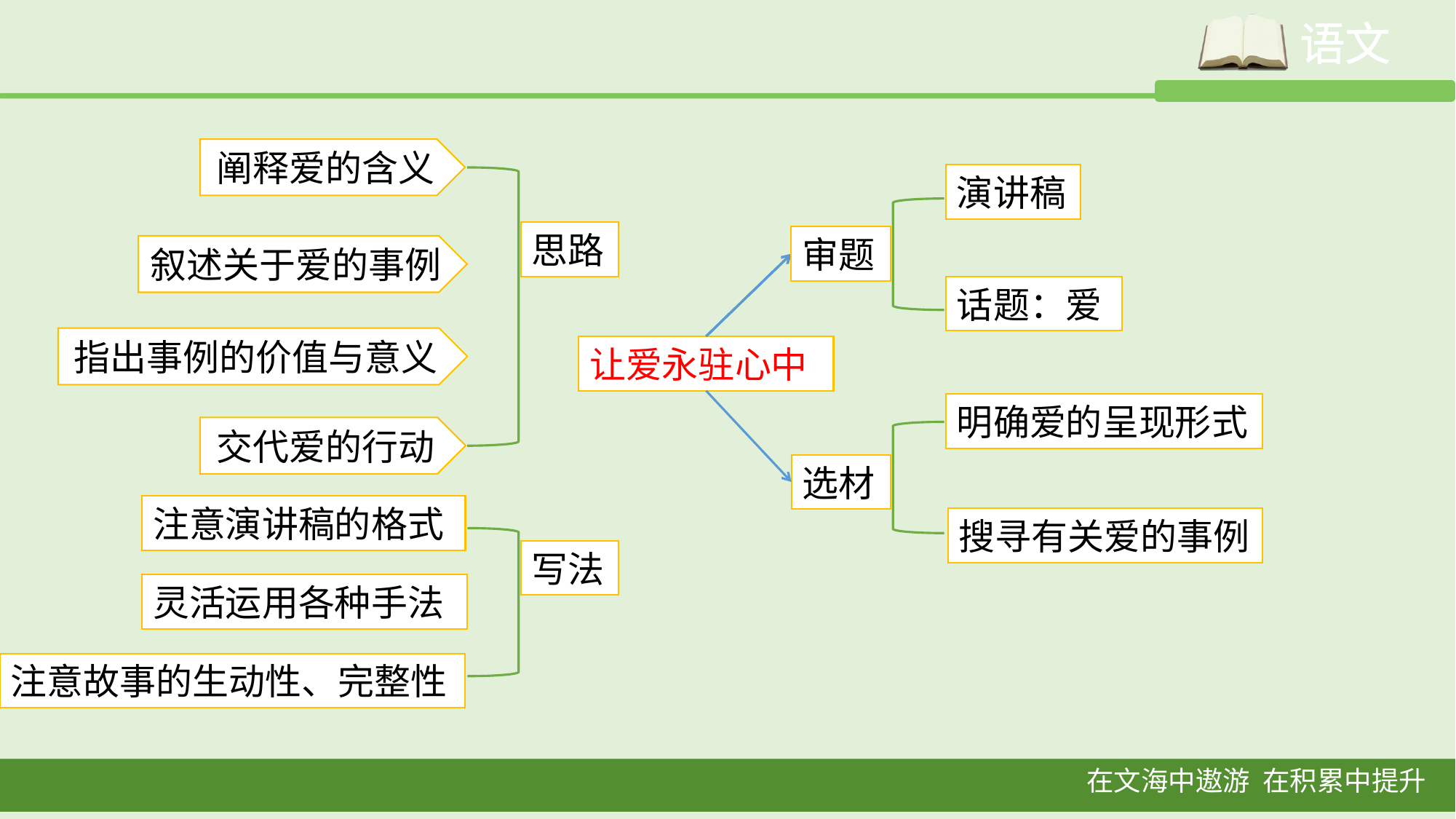

阐释爱的含义
演讲稿

思路
审题
叙述关于爱的事例
话题：爱
指出事例的价值与意义
让爱永驻心中
明确爱的呈现形式
交代爱的行动

选材
注意演讲稿的格式
搜寻有关爱的事例

写法
灵活运用各种手法
注意故事的生动性、完整性